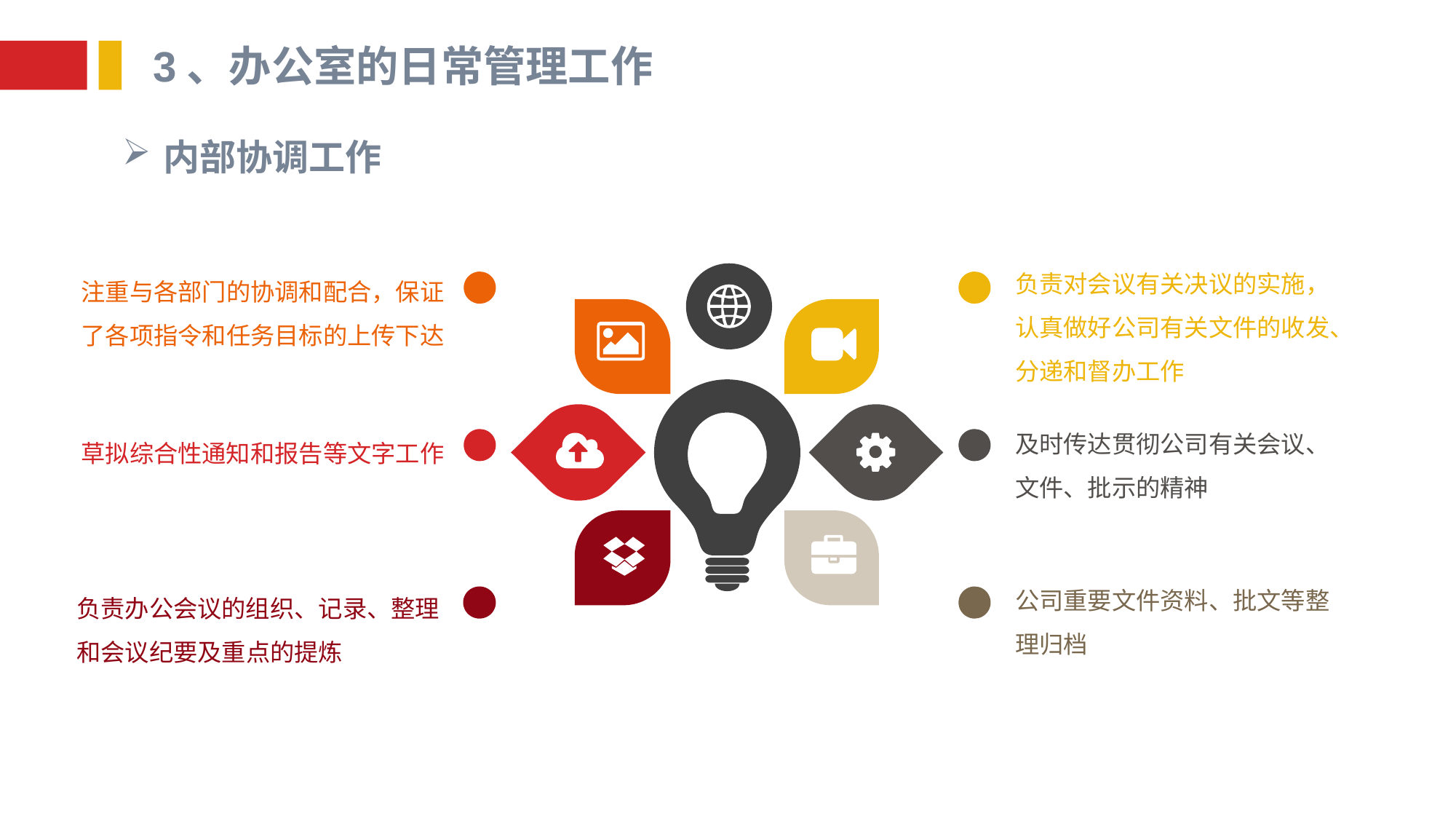

3、办公室的日常管理工作

内部协调工作
负责对会议有关决议的实施，认真做好公司有关文件的收发、分递和督办工作

注重与各部门的协调和配合，保证了各项指令和任务目标的上传下达

及时传达贯彻公司有关会议、文件、批示的精神

草拟综合性通知和报告等文字工作

公司重要文件资料、批文等整理归档

负责办公会议的组织、记录、整理和会议纪要及重点的提炼